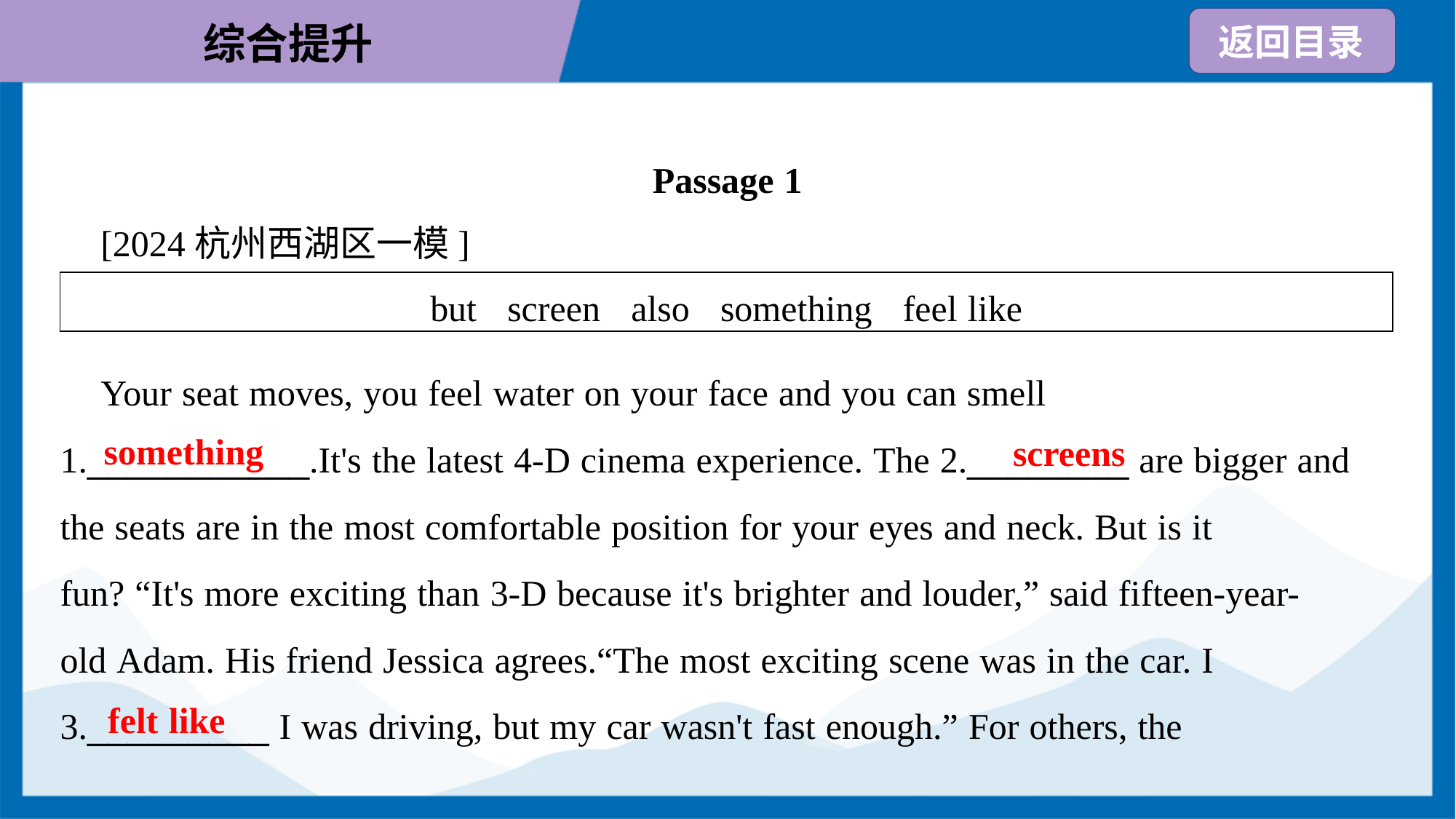

Passage 1
    [2024杭州西湖区一模]
| but screen also something feel like |
| --- |
    Your seat moves, you feel water on your face and you can smell
1.___________.It's the latest 4-D cinema experience. The 2.________ are bigger and
the seats are in the most comfortable position for your eyes and neck. But is it
fun? “It's more exciting than 3-D because it's brighter and louder,” said fifteen-year-
old Adam. His friend Jessica agrees.“The most exciting scene was in the car. I
3._________ I was driving, but my car wasn't fast enough.” For others, the

something
screens
felt like